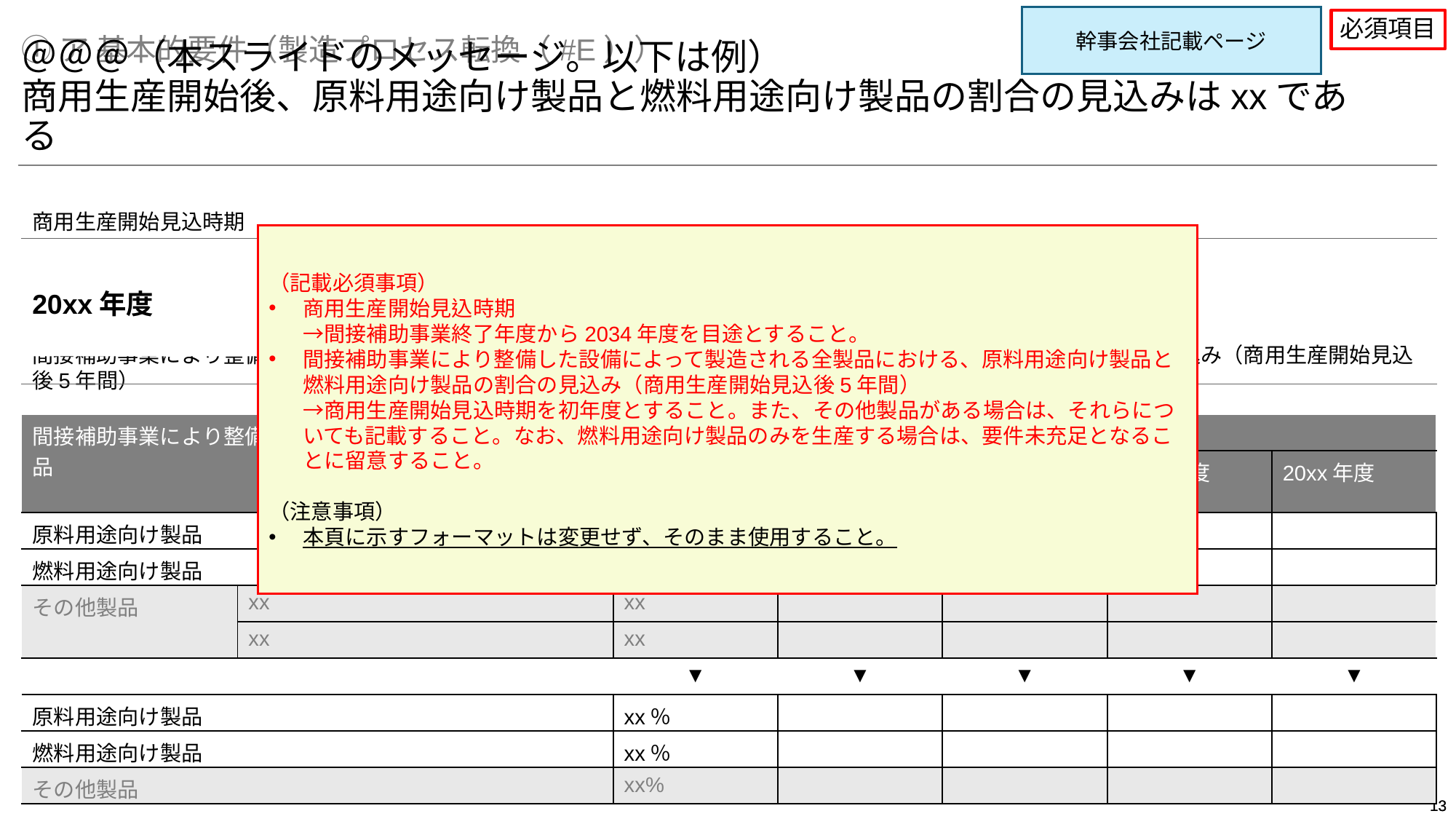

幹事会社記載ページ
必須項目
①ア 基本的要件（製造プロセス転換（#E））
＠＠＠（本スライドのメッセージ。以下は例）
商用生産開始後、原料用途向け製品と燃料用途向け製品の割合の見込みはxxである
商用生産開始見込時期
（記載必須事項）
商用生産開始見込時期
→間接補助事業終了年度から2034年度を目途とすること。
間接補助事業により整備した設備によって製造される全製品における、原料用途向け製品と燃料用途向け製品の割合の見込み（商用生産開始見込後5年間）
→商用生産開始見込時期を初年度とすること。また、その他製品がある場合は、それらについても記載すること。なお、燃料用途向け製品のみを生産する場合は、要件未充足となることに留意すること。
（注意事項）
本頁に示すフォーマットは変更せず、そのまま使用すること。
20xx年度
間接補助事業により整備した設備によって製造される全製品における、原料用途向け製品と燃料用途向け製品の割合の見込み（商用生産開始見込後5年間）
| 間接補助事業により整備した設備によって製造される全製品 |  | 製品の生産見込量（単位：XX） |  |  |  |  |
| --- | --- | --- | --- | --- | --- | --- |
|  |  | 20xx年度 | 20xx年度 | 20xx年度 | 20xx年度 | 20xx年度 |
| 原料用途向け製品 |  | xx |  |  |  |  |
| 燃料用途向け製品 |  | xx |  |  |  |  |
| その他製品 | xx | xx |  |  |  |  |
|  | xx | xx |  |  |  |  |
|  |  | ▼ | ▼ | ▼ | ▼ | ▼ |
| 原料用途向け製品 |  | xx％ |  |  |  |  |
| 燃料用途向け製品 |  | xx％ |  |  |  |  |
| その他製品 |  | xx% |  |  |  |  |